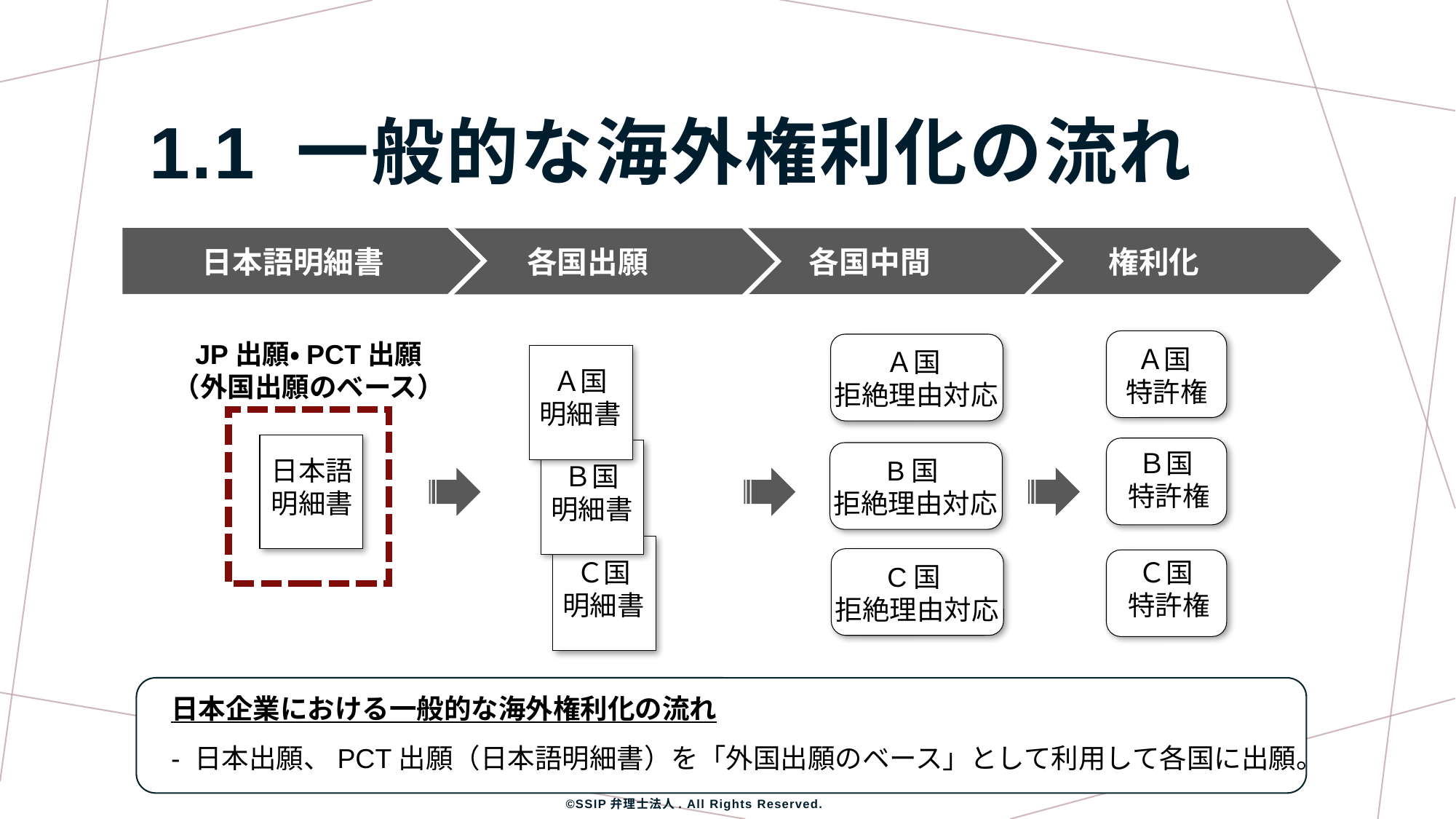

# 1.1 一般的な海外権利化の流れ
日本語明細書
権利化
各国中間
各国出願

JP出願・PCT出願
（外国出願のベース）

Ａ国
特許権
Ａ国
拒絶理由対応
A
Ａ国
明細書

A

A
Ｂ国
特許権

日本語
明細書
B国
拒絶理由対応
Ｂ国
明細書

A

Ｃ国
特許権
Ｃ国
明細書

C国
拒絶理由対応

日本企業における一般的な海外権利化の流れ

- 日本出願、PCT出願（日本語明細書）を「外国出願のベース」として利用して各国に出願。
©SSIP弁理士法人. All Rights Reserved.